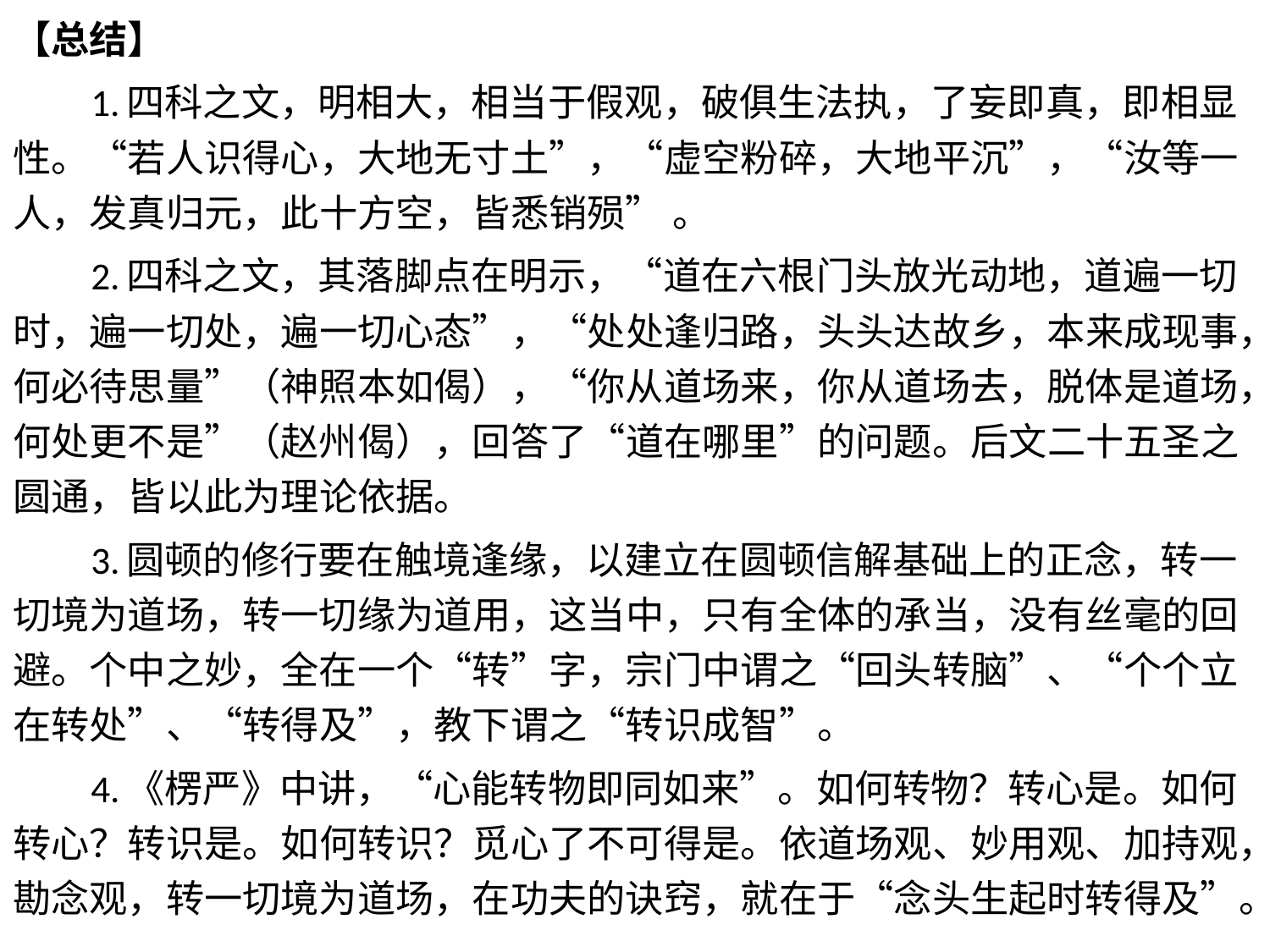

【总结】
         1.四科之文，明相大，相当于假观，破俱生法执，了妄即真，即相显性。“若人识得心，大地无寸土”，“虚空粉碎，大地平沉”，“汝等一人，发真归元，此十方空，皆悉销殒” 。
         2.四科之文，其落脚点在明示，“道在六根门头放光动地，道遍一切时，遍一切处，遍一切心态”，“处处逢归路，头头达故乡，本来成现事，何必待思量”（神照本如偈），“你从道场来，你从道场去，脱体是道场，何处更不是”（赵州偈），回答了“道在哪里”的问题。后文二十五圣之圆通，皆以此为理论依据。
         3.圆顿的修行要在触境逢缘，以建立在圆顿信解基础上的正念，转一切境为道场，转一切缘为道用，这当中，只有全体的承当，没有丝毫的回避。个中之妙，全在一个“转”字，宗门中谓之“回头转脑”、“个个立在转处”、“转得及”，教下谓之“转识成智”。
         4.《楞严》中讲，“心能转物即同如来”。如何转物？转心是。如何转心？转识是。如何转识？觅心了不可得是。依道场观、妙用观、加持观，勘念观，转一切境为道场，在功夫的诀窍，就在于“念头生起时转得及”。